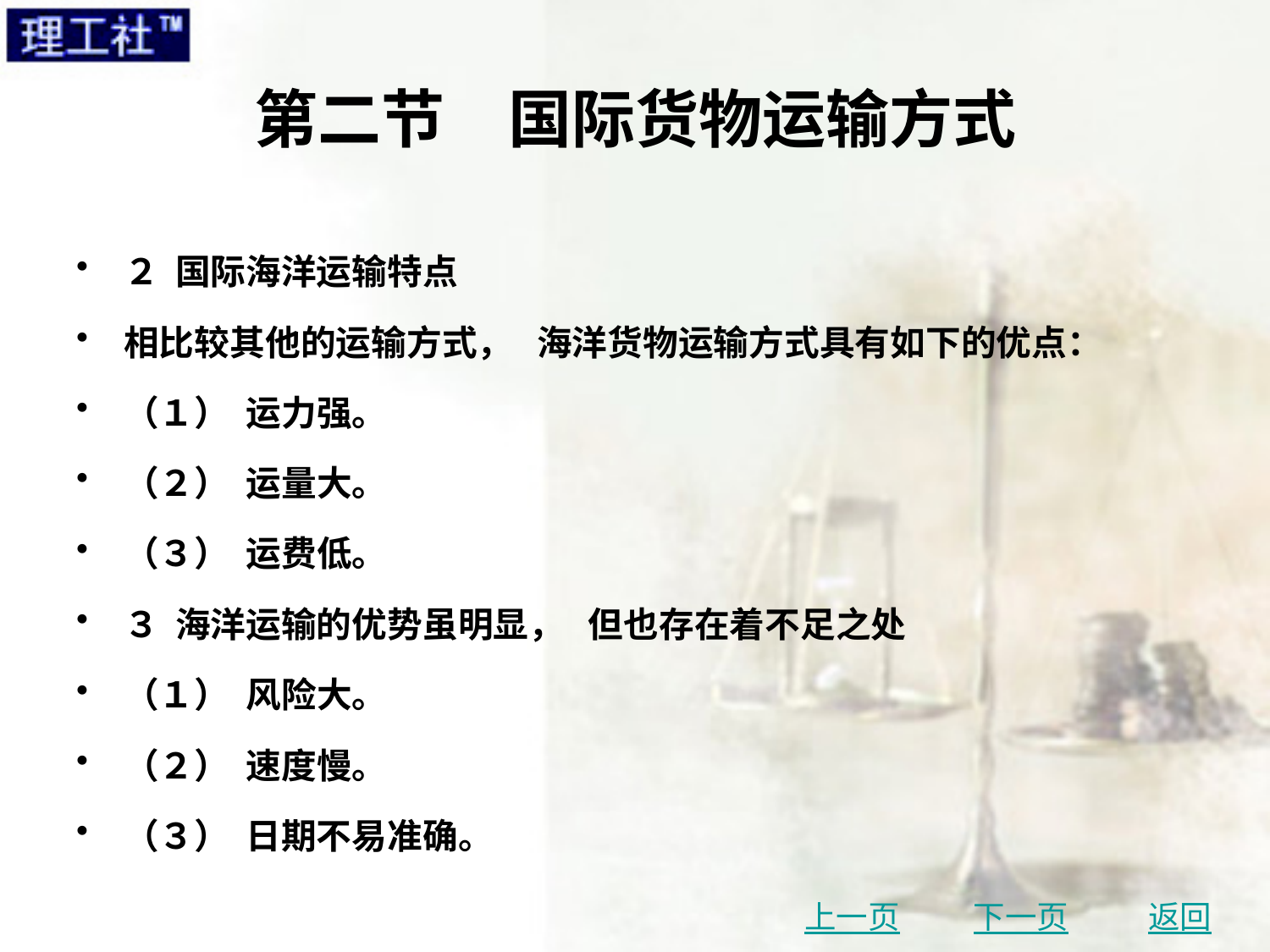

# 第二节　国际货物运输方式
２  国际海洋运输特点
相比较其他的运输方式，   海洋货物运输方式具有如下的优点：
（１）  运力强。
（２）  运量大。
（３）  运费低。
３  海洋运输的优势虽明显，   但也存在着不足之处
（１）  风险大。
（２）  速度慢。
（３）  日期不易准确。
上一页
下一页
返回